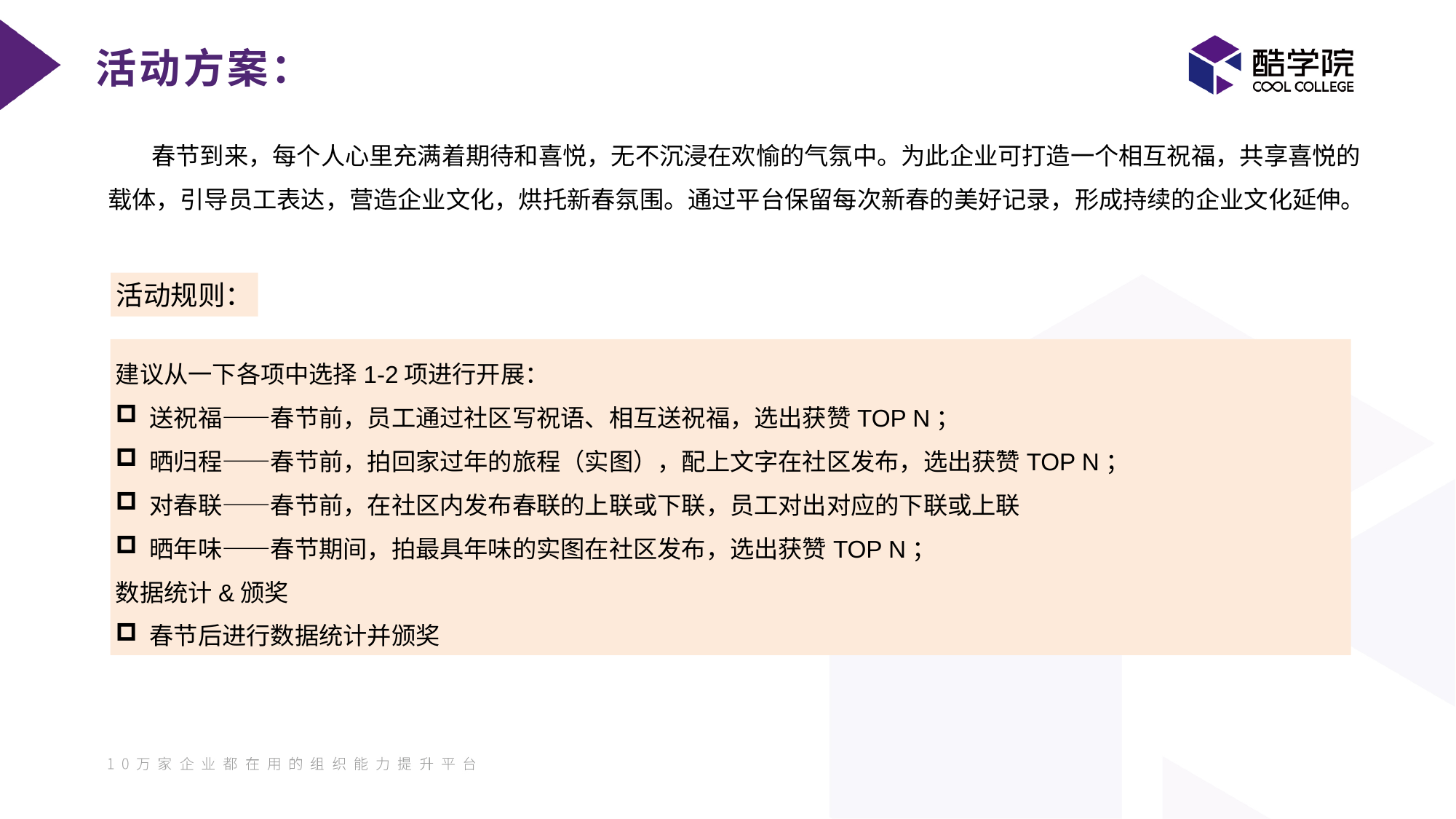

活动方案：
       春节到来，每个人心里充满着期待和喜悦，无不沉浸在欢愉的气氛中。为此企业可打造一个相互祝福，共享喜悦的载体，引导员工表达，营造企业文化，烘托新春氛围。通过平台保留每次新春的美好记录，形成持续的企业文化延伸。
活动规则：
建议从一下各项中选择1-2项进行开展：
送祝福——春节前，员工通过社区写祝语、相互送祝福，选出获赞TOP N；
晒归程——春节前，拍回家过年的旅程（实图），配上文字在社区发布，选出获赞TOP N；
对春联——春节前，在社区内发布春联的上联或下联，员工对出对应的下联或上联
晒年味——春节期间，拍最具年味的实图在社区发布，选出获赞TOP N；
数据统计&颁奖
春节后进行数据统计并颁奖